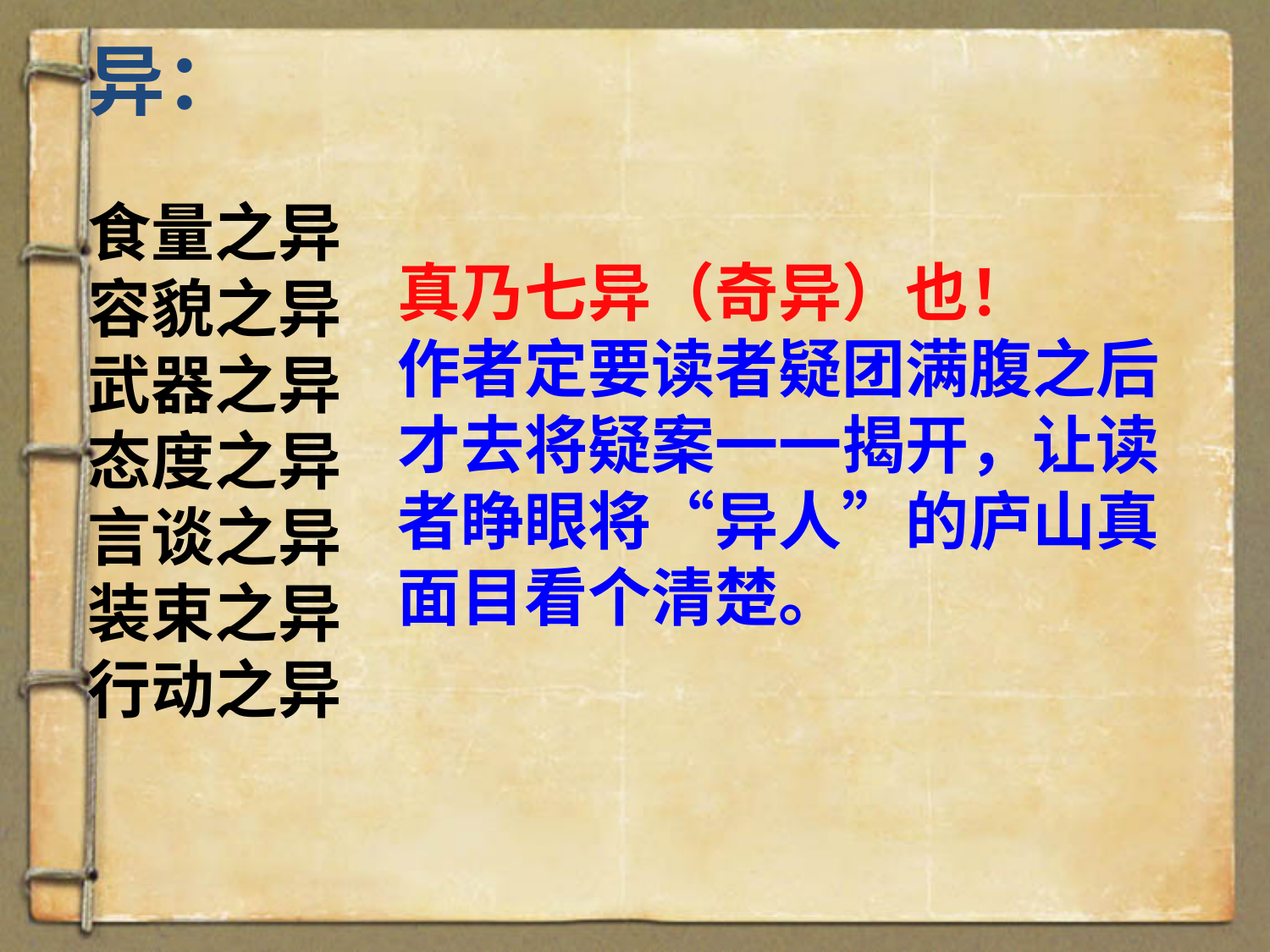

异：
食量之异
容貌之异
武器之异
态度之异
言谈之异
装束之异
行动之异
真乃七异（奇异）也！
作者定要读者疑团满腹之后才去将疑案一一揭开，让读者睁眼将“异人”的庐山真面目看个清楚。